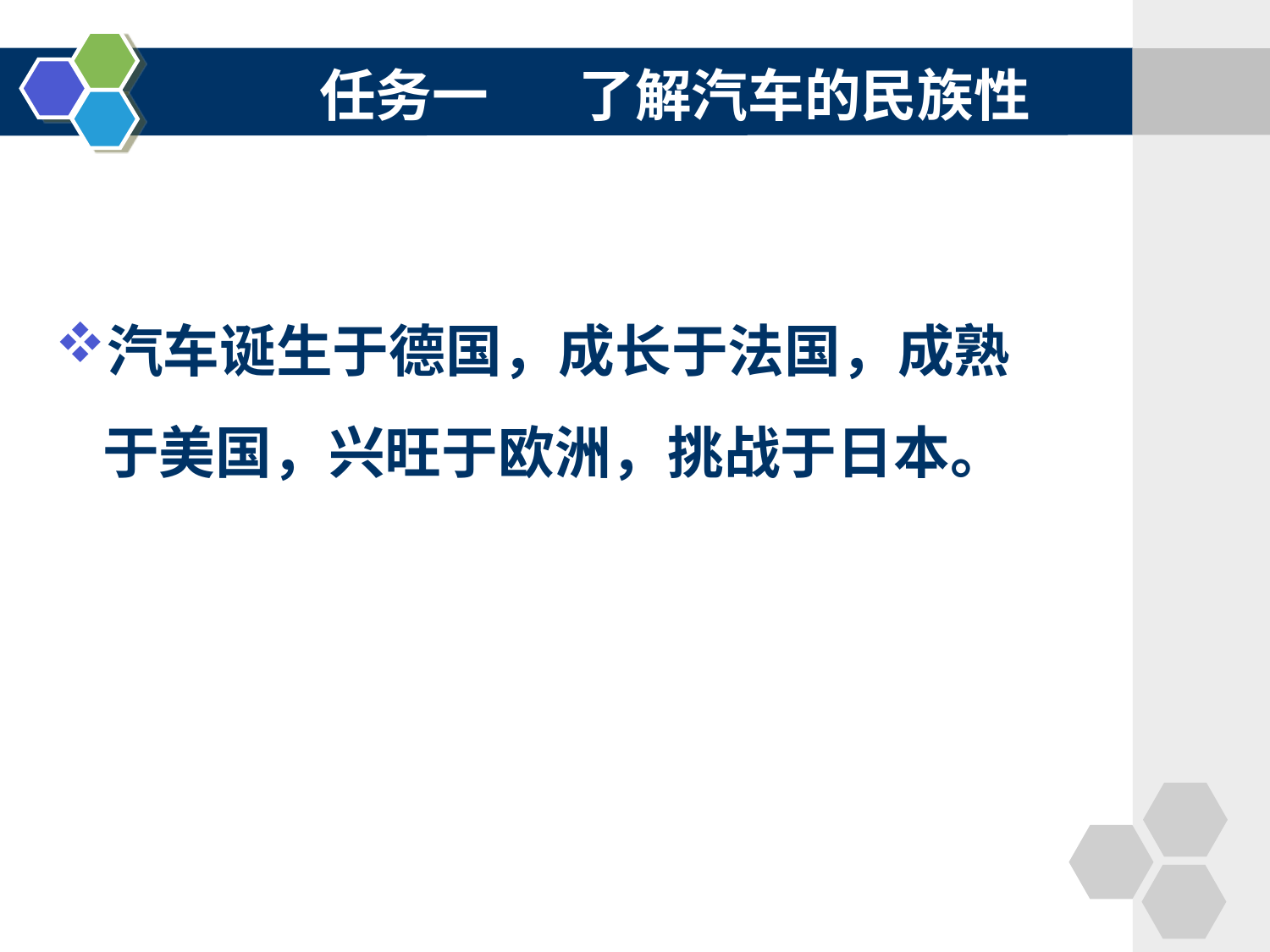

任务一       了解汽车的民族性
汽车诞生于德国，成长于法国，成熟于美国，兴旺于欧洲，挑战于日本。